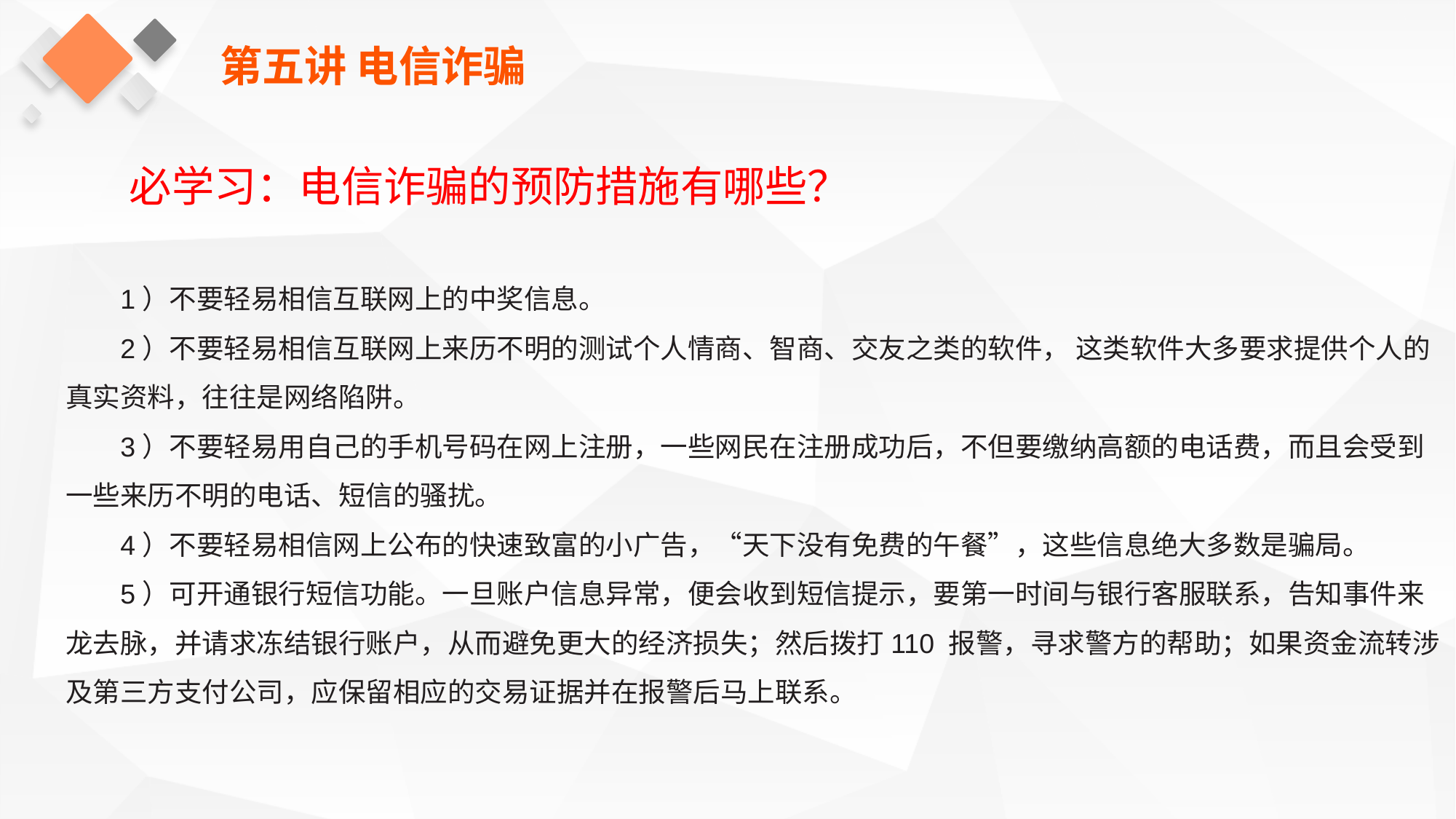

第五讲 电信诈骗
必学习：电信诈骗的预防措施有哪些？
1）不要轻易相信互联网上的中奖信息。
2）不要轻易相信互联网上来历不明的测试个人情商、智商、交友之类的软件， 这类软件大多要求提供个人的真实资料，往往是网络陷阱。
3）不要轻易用自己的手机号码在网上注册，一些网民在注册成功后，不但要缴纳高额的电话费，而且会受到一些来历不明的电话、短信的骚扰。
4）不要轻易相信网上公布的快速致富的小广告，“天下没有免费的午餐”，这些信息绝大多数是骗局。
5）可开通银行短信功能。一旦账户信息异常，便会收到短信提示，要第一时间与银行客服联系，告知事件来龙去脉，并请求冻结银行账户，从而避免更大的经济损失；然后拨打110 报警，寻求警方的帮助；如果资金流转涉及第三方支付公司，应保留相应的交易证据并在报警后马上联系。